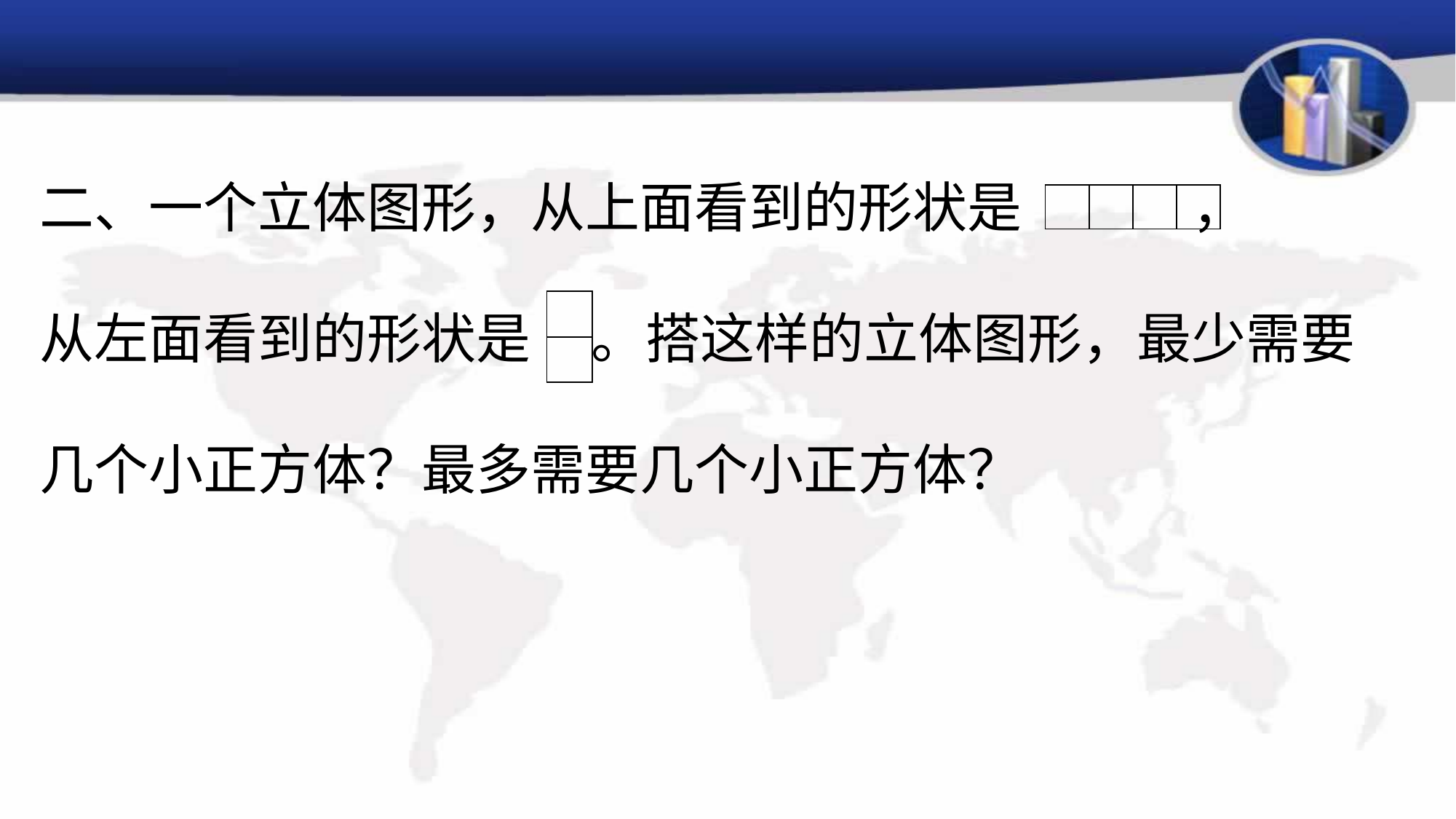

# 二、一个立体图形，从上面看到的形状是              ， 从左面看到的形状是     。搭这样的立体图形，最少需要 几个小正方体？最多需要几个小正方体？
|  |  |  |  |
| --- | --- | --- | --- |
|  |
| --- |
|  |